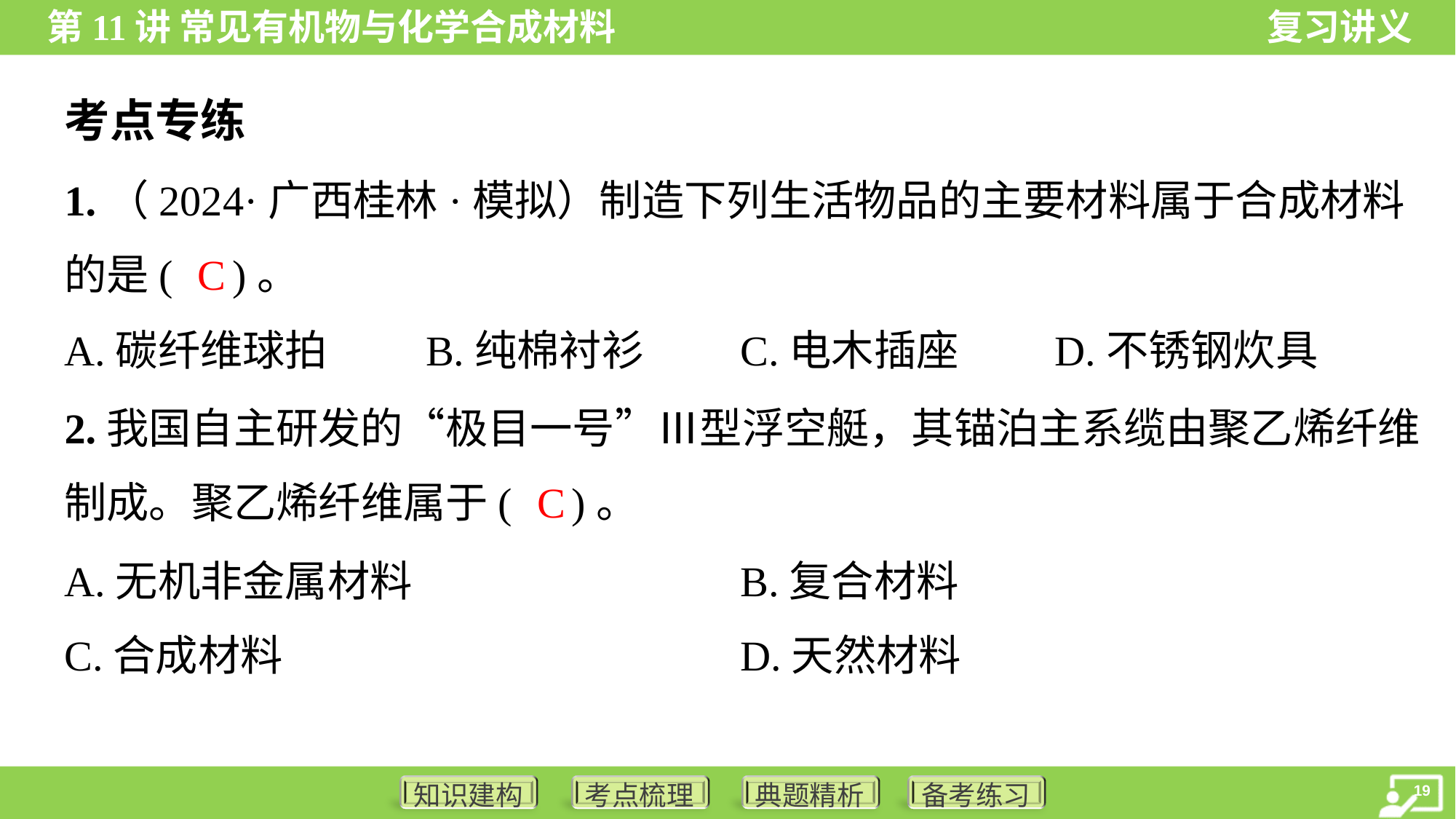

考点专练
1.（2024·广西桂林·模拟）制造下列生活物品的主要材料属于合成材料
的是(     )。
C
A.碳纤维球拍	B.纯棉衬衫	C.电木插座	D.不锈钢炊具
2.我国自主研发的“极目一号”Ⅲ型浮空艇，其锚泊主系缆由聚乙烯纤维
制成。聚乙烯纤维属于(     )。
C
A.无机非金属材料	B.复合材料
C.合成材料	D.天然材料